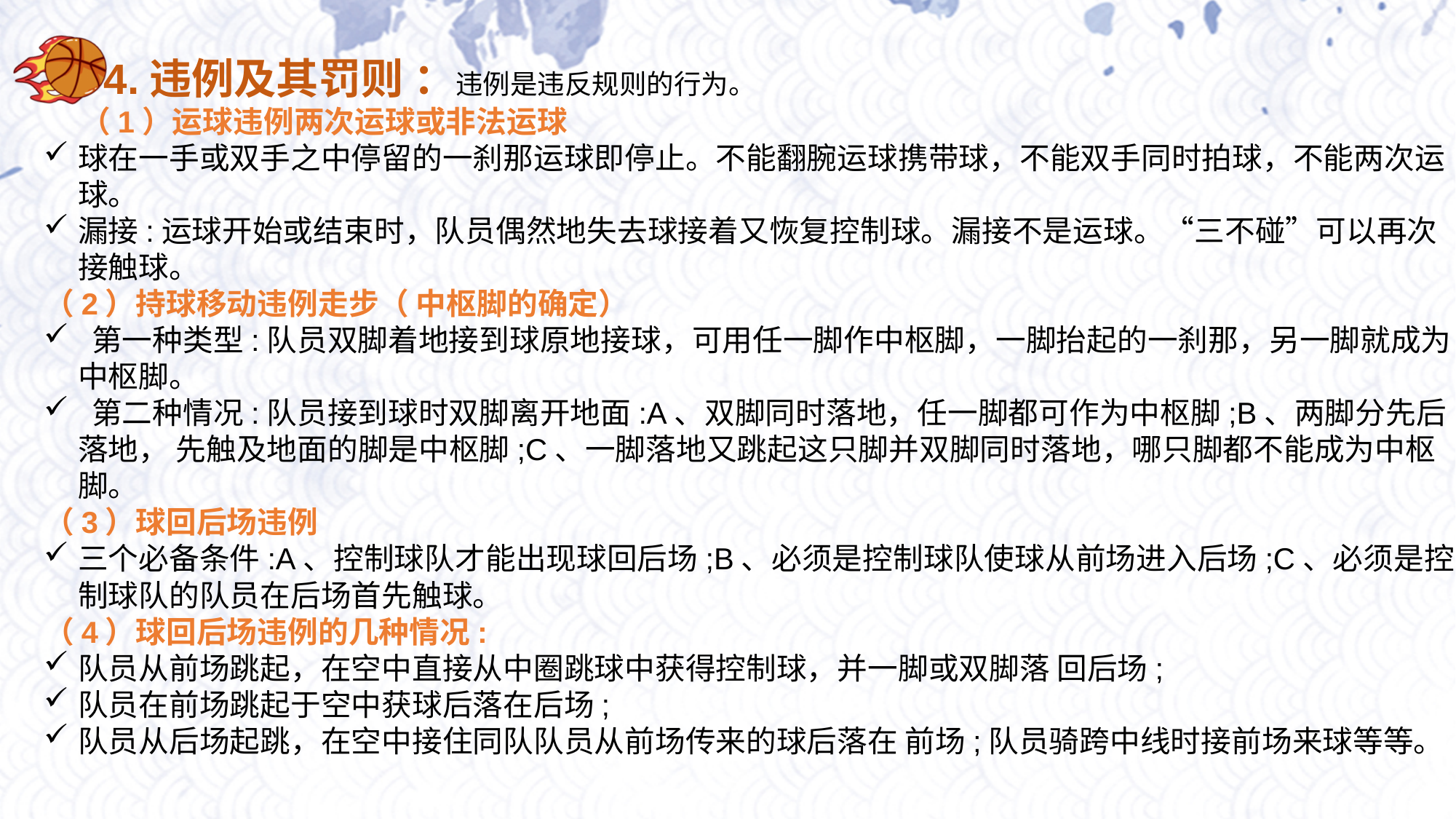

4.违例及其罚则 ：违例是违反规则的行为。
（1）运球违例两次运球或非法运球
球在一手或双手之中停留的一刹那运球即停止。不能翻腕运球携带球，不能双手同时拍球，不能两次运球。
漏接:运球开始或结束时，队员偶然地失去球接着又恢复控制球。漏接不是运球。“三不碰”可以再次接触球。
（2）持球移动违例走步（ 中枢脚的确定）
 第一种类型:队员双脚着地接到球原地接球，可用任一脚作中枢脚，一脚抬起的一刹那，另一脚就成为中枢脚。
 第二种情况:队员接到球时双脚离开地面:A、双脚同时落地，任一脚都可作为中枢脚;B、两脚分先后落地， 先触及地面的脚是中枢脚;C、一脚落地又跳起这只脚并双脚同时落地，哪只脚都不能成为中枢脚。
（3）球回后场违例
三个必备条件:A、控制球队才能出现球回后场;B、必须是控制球队使球从前场进入后场;C、必须是控制球队的队员在后场首先触球。
（4）球回后场违例的几种情况:
队员从前场跳起，在空中直接从中圈跳球中获得控制球，并一脚或双脚落 回后场;
队员在前场跳起于空中获球后落在后场;
队员从后场起跳，在空中接住同队队员从前场传来的球后落在 前场;队员骑跨中线时接前场来球等等。